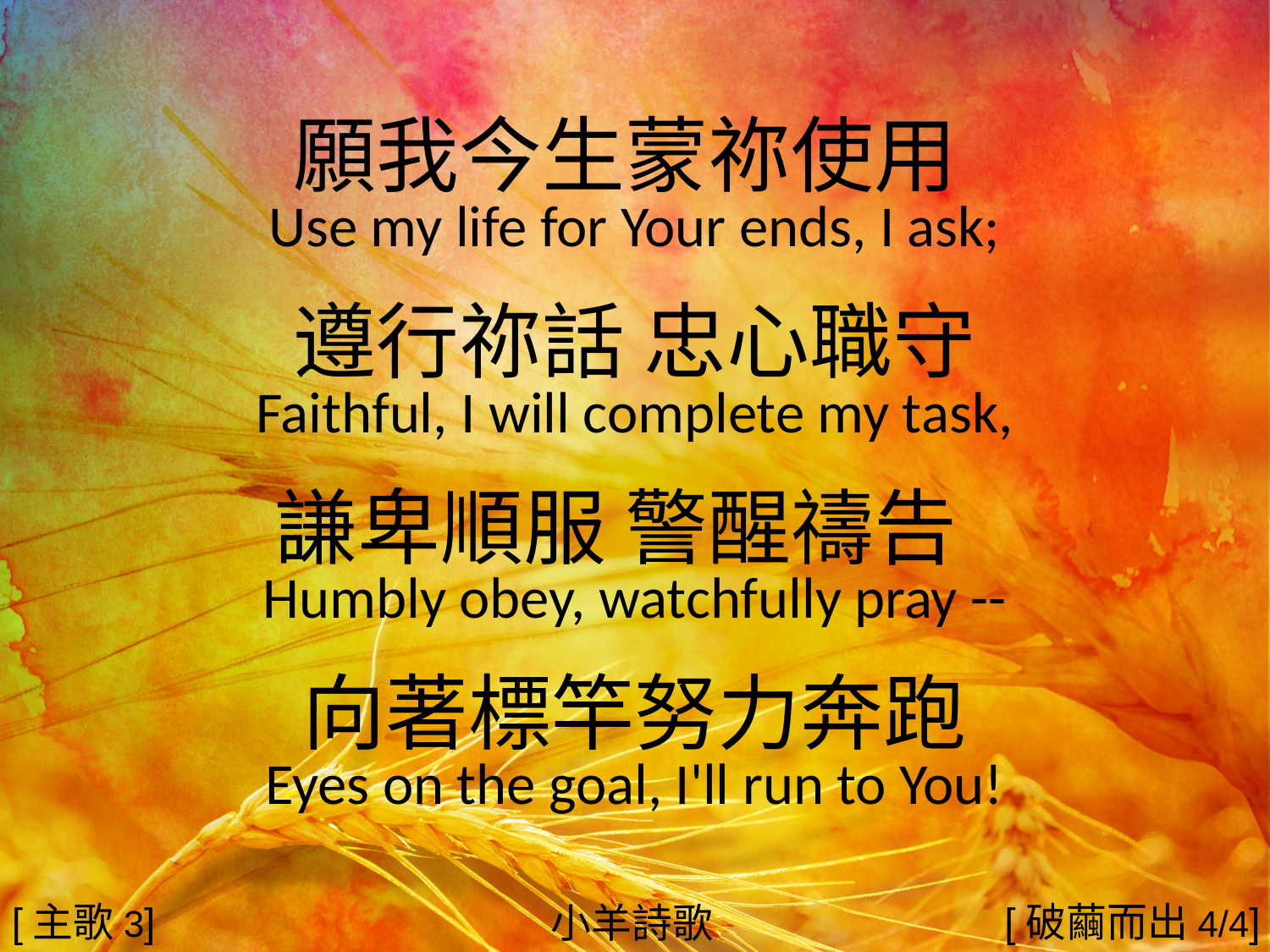

願我今生蒙祢使用
Use my life for Your ends, I ask;

遵行祢話 忠心職守
Faithful, I will complete my task,

謙卑順服 警醒禱告
Humbly obey, watchfully pray --

向著標竿努力奔跑
Eyes on the goal, I'll run to You!
#

[主歌3]
[破繭而出4/4]
小羊詩歌